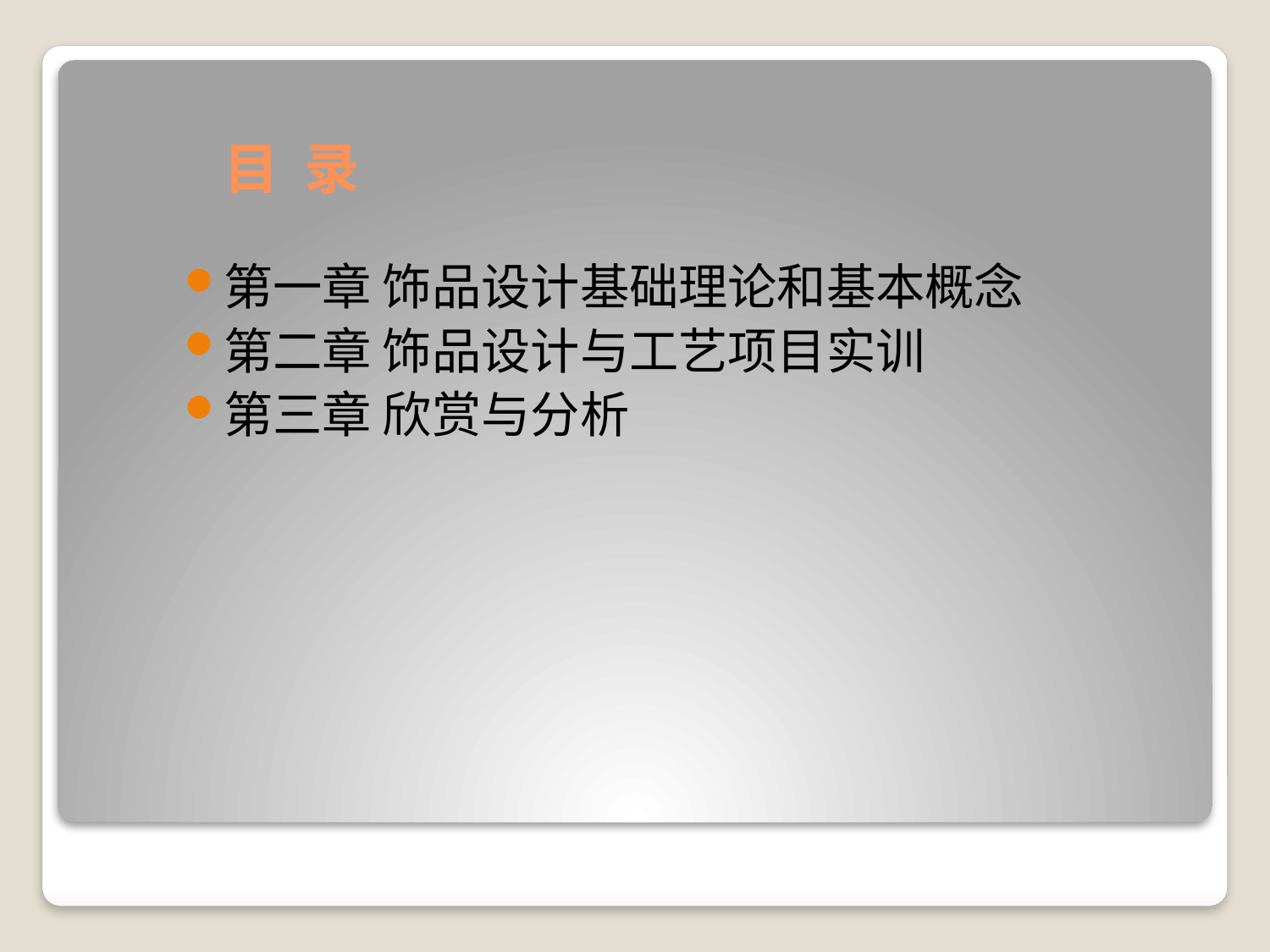

# 目  录
第一章 饰品设计基础理论和基本概念
第二章 饰品设计与工艺项目实训
第三章 欣赏与分析